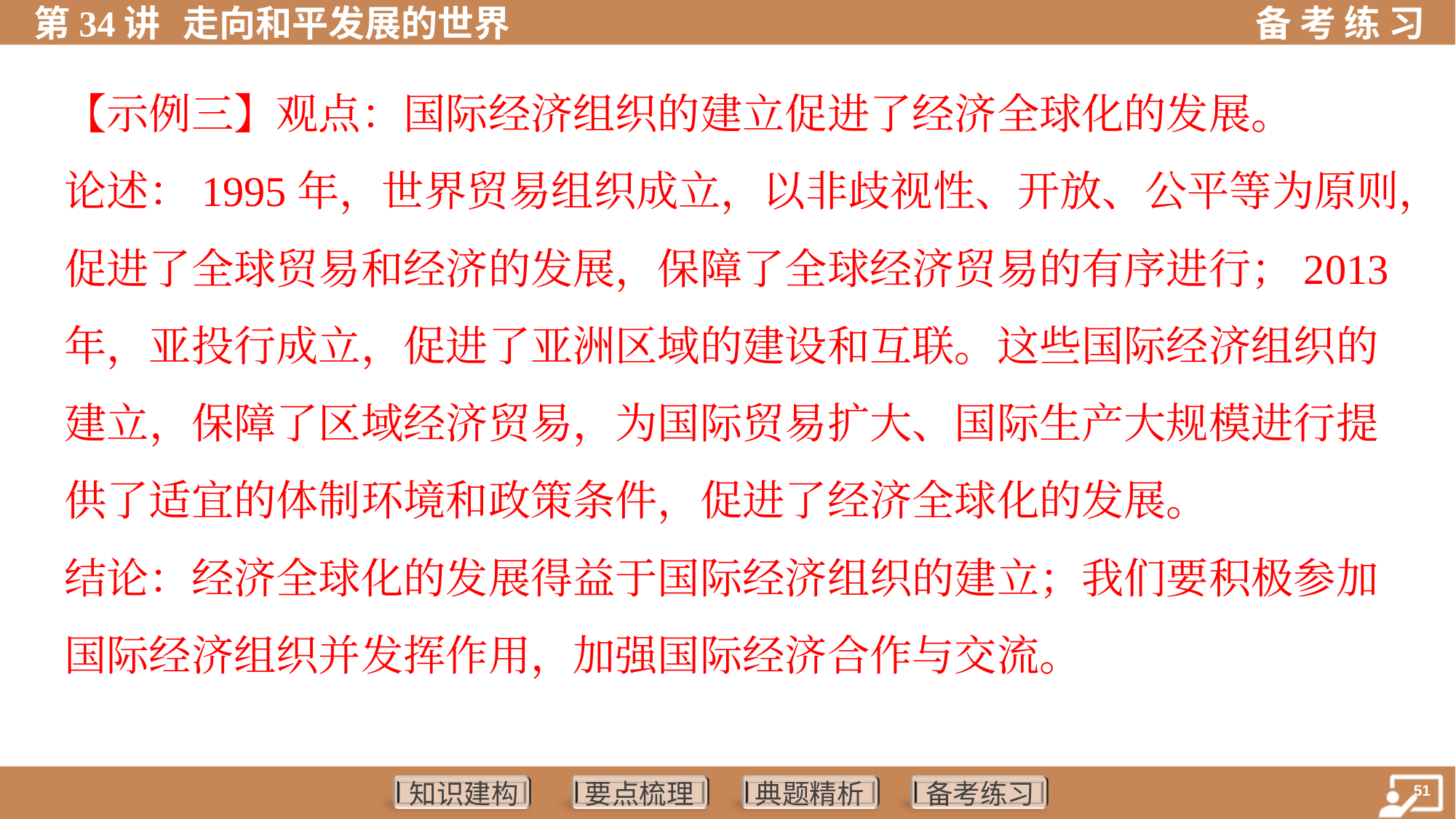

【示例三】观点：国际经济组织的建立促进了经济全球化的发展。
论述：1995年，世界贸易组织成立，以非歧视性、开放、公平等为原则，
促进了全球贸易和经济的发展，保障了全球经济贸易的有序进行；2013
年，亚投行成立，促进了亚洲区域的建设和互联。这些国际经济组织的
建立，保障了区域经济贸易，为国际贸易扩大、国际生产大规模进行提
供了适宜的体制环境和政策条件，促进了经济全球化的发展。
结论：经济全球化的发展得益于国际经济组织的建立；我们要积极参加
国际经济组织并发挥作用，加强国际经济合作与交流。